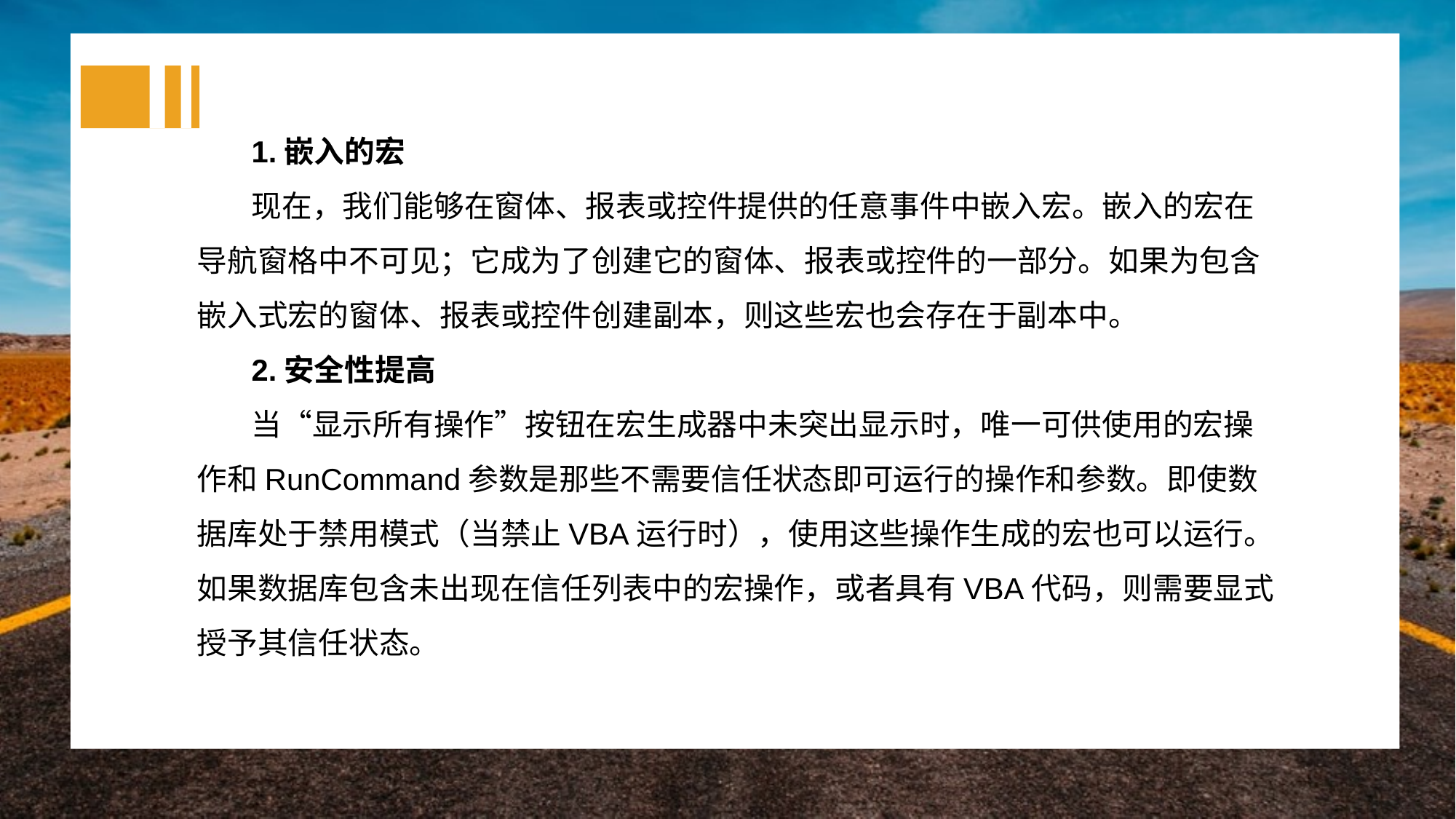

1.嵌入的宏
现在，我们能够在窗体、报表或控件提供的任意事件中嵌入宏。嵌入的宏在导航窗格中不可见；它成为了创建它的窗体、报表或控件的一部分。如果为包含嵌入式宏的窗体、报表或控件创建副本，则这些宏也会存在于副本中。
2.安全性提高
当“显示所有操作”按钮在宏生成器中未突出显示时，唯一可供使用的宏操作和RunCommand参数是那些不需要信任状态即可运行的操作和参数。即使数据库处于禁用模式（当禁止VBA运行时），使用这些操作生成的宏也可以运行。如果数据库包含未出现在信任列表中的宏操作，或者具有VBA代码，则需要显式授予其信任状态。